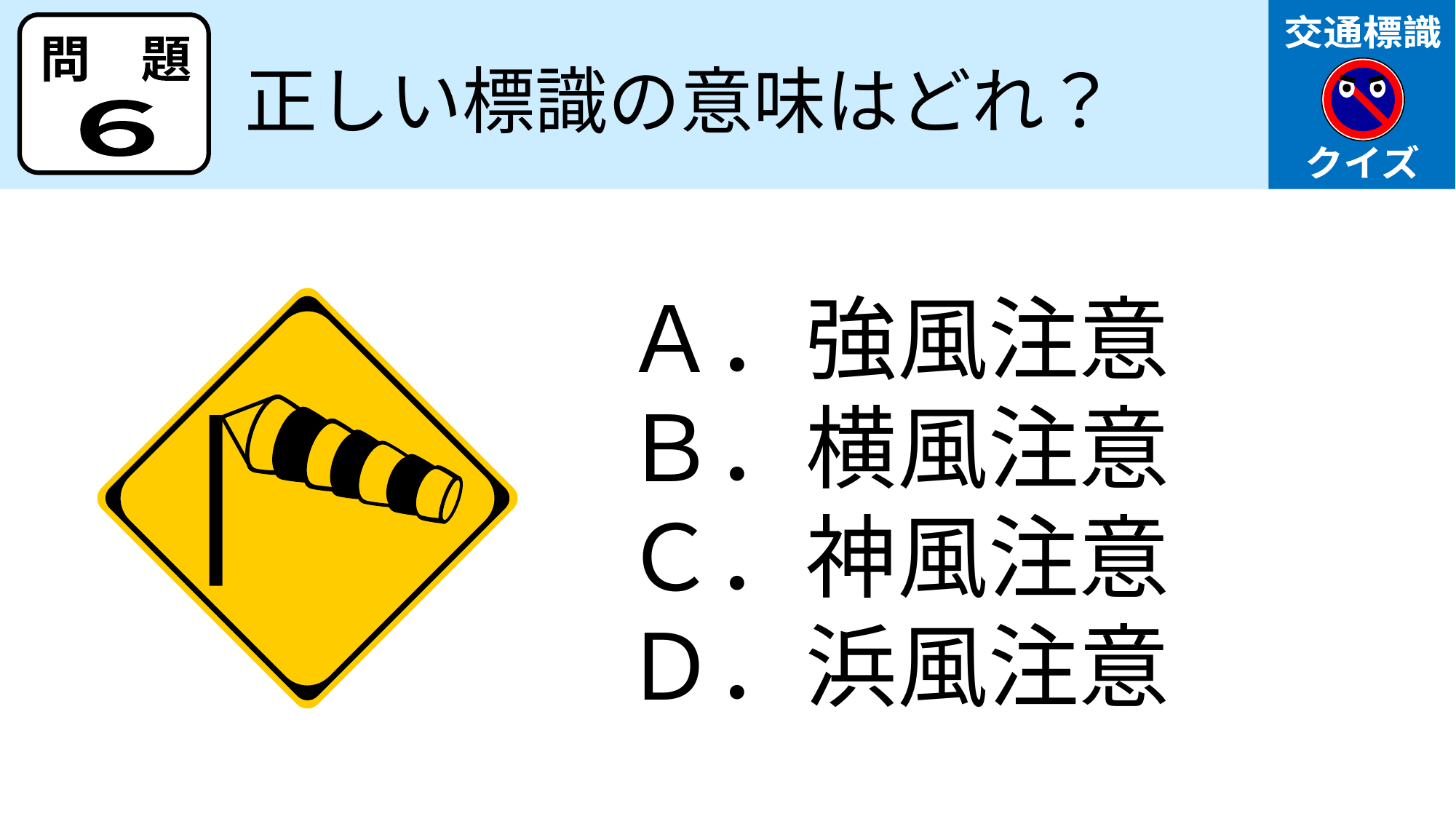

交通標識

クイズ

問　題
正しい標識の意味はどれ？
６
Ａ．強風注意
Ｂ．横風注意
Ｃ．神風注意
Ｄ．浜風注意